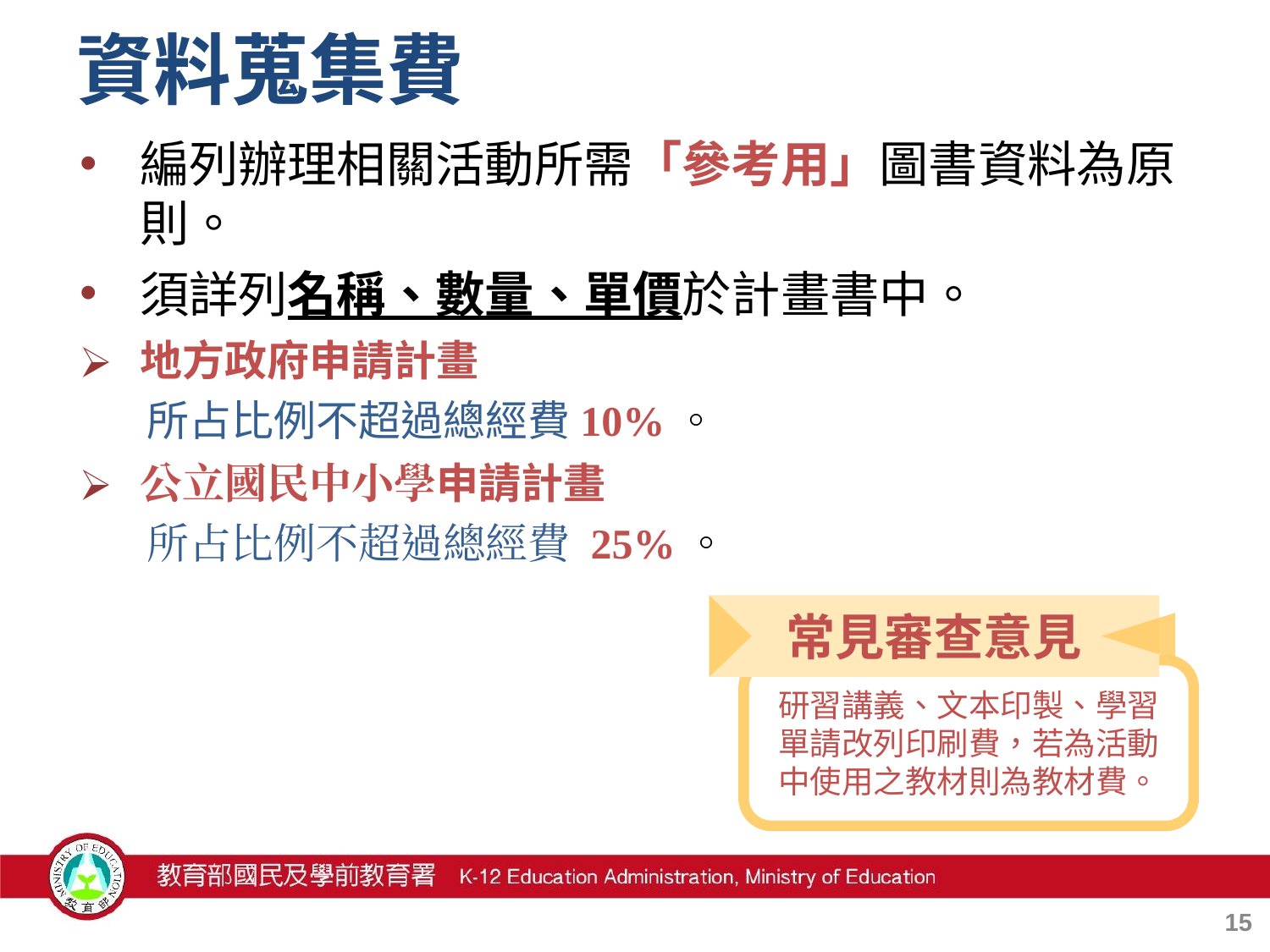

# 資料蒐集費
編列辦理相關活動所需「參考用」圖書資料為原則。
須詳列名稱、數量、單價於計畫書中。
地方政府申請計畫
所占比例不超過總經費10%。
公立國民中小學申請計畫
所占比例不超過總經費 25%。

常見審查意見

研習講義、文本印製、學習單請改列印刷費，若為活動中使用之教材則為教材費。
15